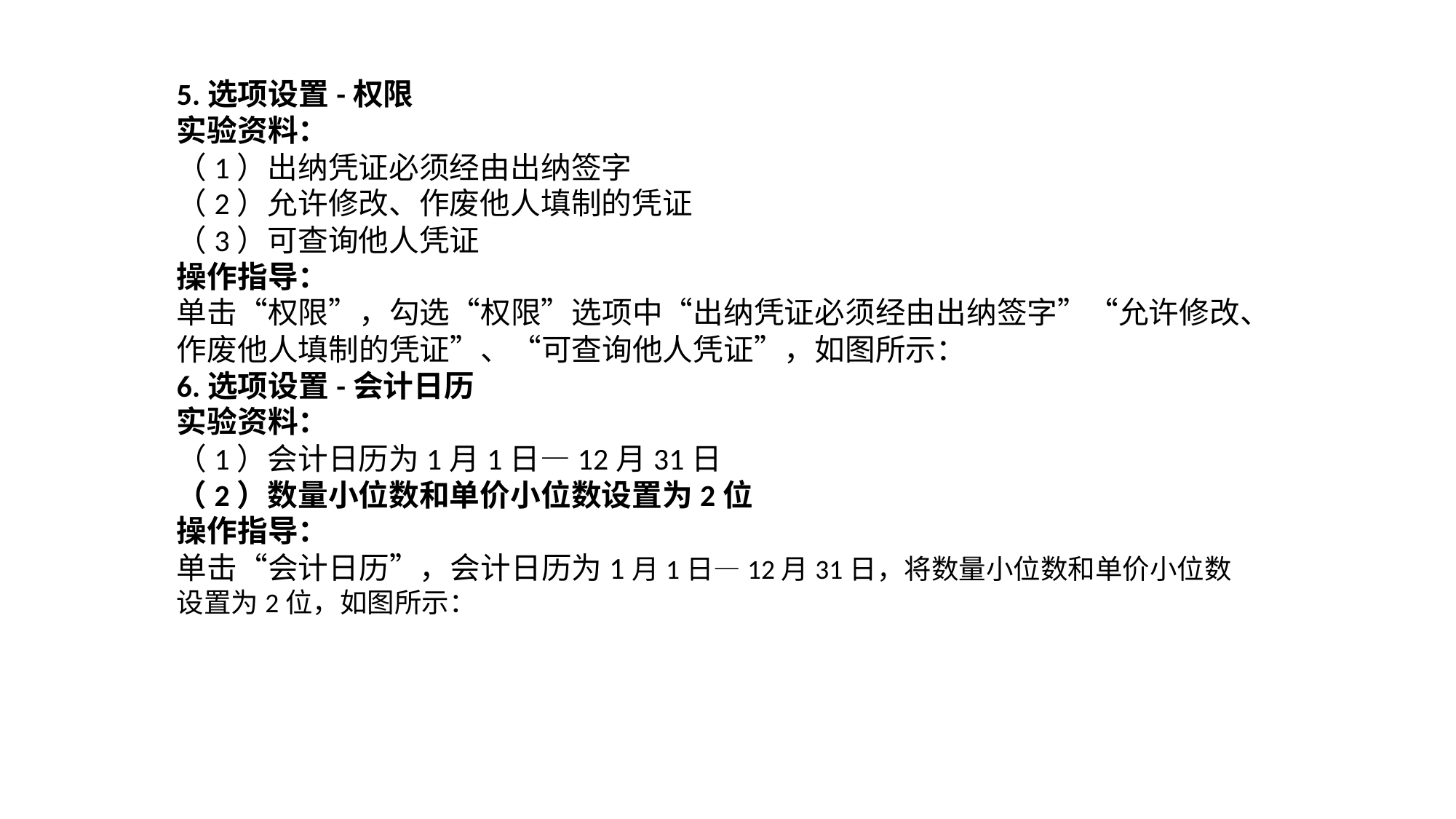

5.选项设置-权限
实验资料：
（1）出纳凭证必须经由出纳签字
（2）允许修改、作废他人填制的凭证
（3）可查询他人凭证
操作指导：
单击“权限”，勾选“权限”选项中“出纳凭证必须经由出纳签字”“允许修改、作废他人填制的凭证”、“可查询他人凭证”，如图所示：
6.选项设置-会计日历
实验资料：
（1）会计日历为1月1日—12月31日
（2）数量小位数和单价小位数设置为2位
操作指导：
单击“会计日历”，会计日历为1月1日—12月31日，将数量小位数和单价小位数设置为2位，如图所示：